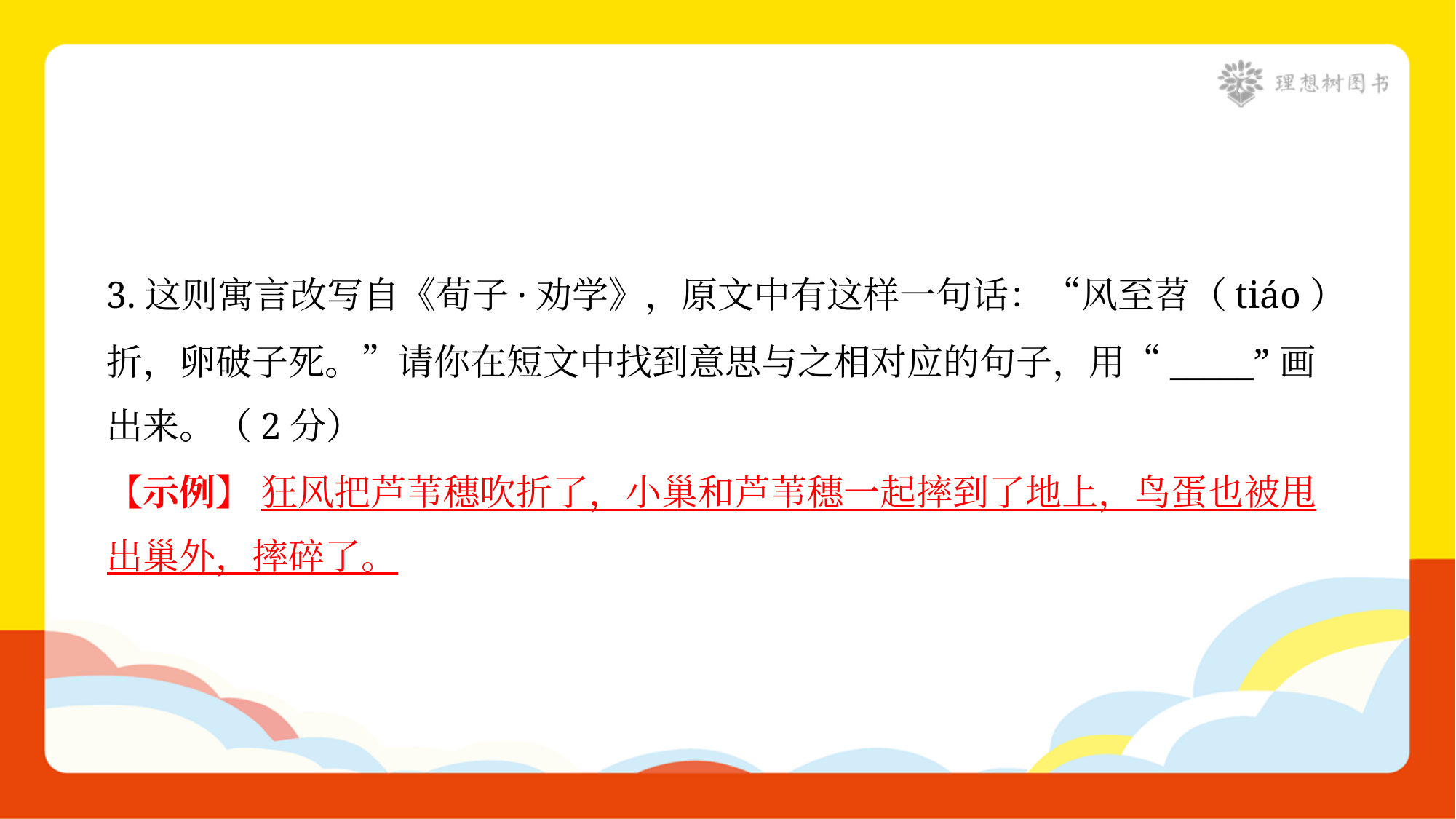

3.这则寓言改写自《荀子·劝学》，原文中有这样一句话：“风至苕（tiáo）
折，卵破子死。”请你在短文中找到意思与之相对应的句子，用“_____”画
出来。（2分）
【示例】 狂风把芦苇穗吹折了，小巢和芦苇穗一起摔到了地上，鸟蛋也被甩
出巢外，摔碎了。